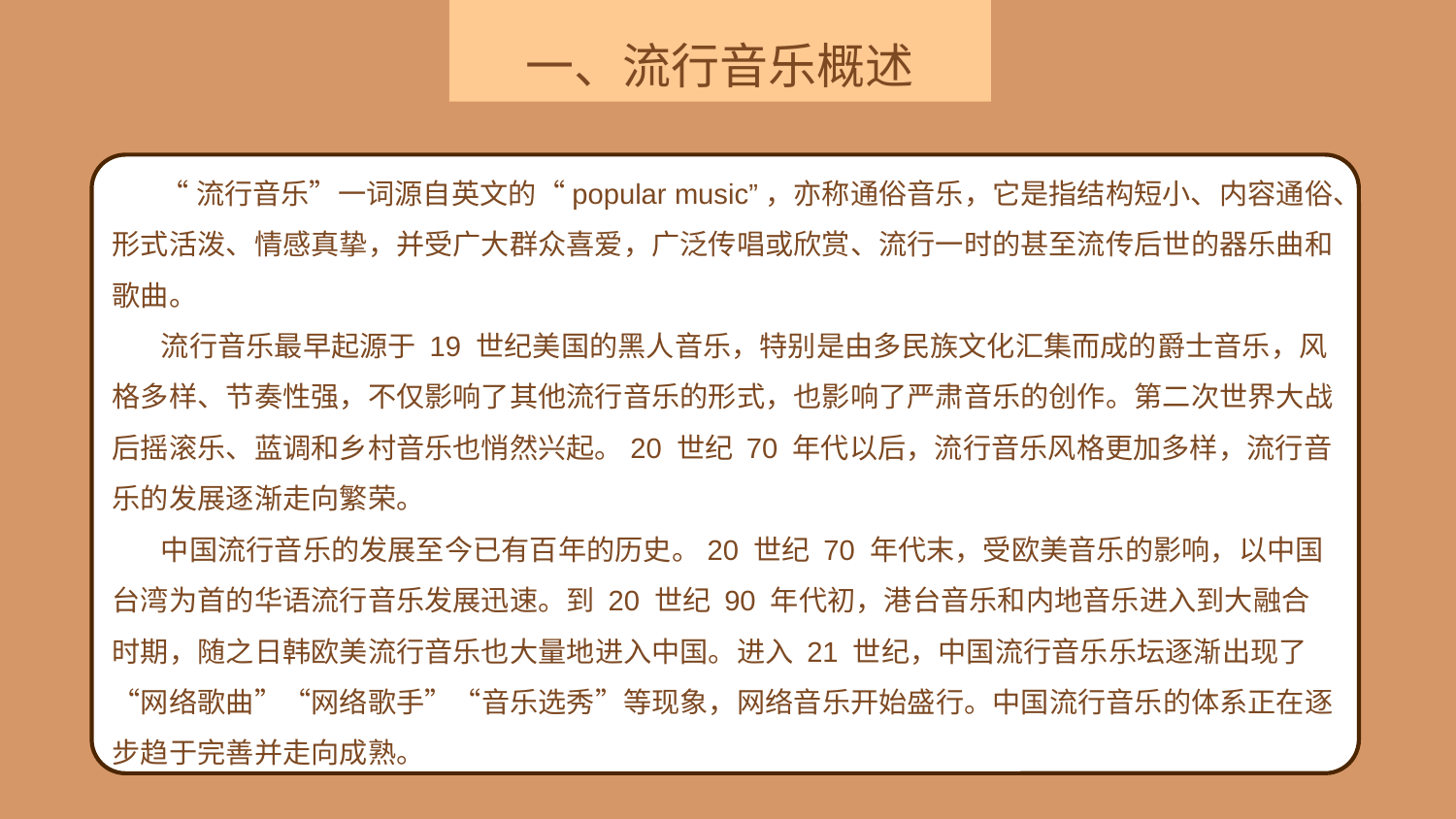

一、流行音乐概述
“流行音乐”一词源自英文的“popular music”，亦称通俗音乐，它是指结构短小、内容通俗、形式活泼、情感真挚，并受广大群众喜爱，广泛传唱或欣赏、流行一时的甚至流传后世的器乐曲和歌曲。
流行音乐最早起源于 19 世纪美国的黑人音乐，特别是由多民族文化汇集而成的爵士音乐，风格多样、节奏性强，不仅影响了其他流行音乐的形式，也影响了严肃音乐的创作。第二次世界大战后摇滚乐、蓝调和乡村音乐也悄然兴起。20 世纪 70 年代以后，流行音乐风格更加多样，流行音乐的发展逐渐走向繁荣。
中国流行音乐的发展至今已有百年的历史。20 世纪 70 年代末，受欧美音乐的影响，以中国台湾为首的华语流行音乐发展迅速。到 20 世纪 90 年代初，港台音乐和内地音乐进入到大融合时期，随之日韩欧美流行音乐也大量地进入中国。进入 21 世纪，中国流行音乐乐坛逐渐出现了“网络歌曲”“网络歌手”“音乐选秀”等现象，网络音乐开始盛行。中国流行音乐的体系正在逐步趋于完善并走向成熟。